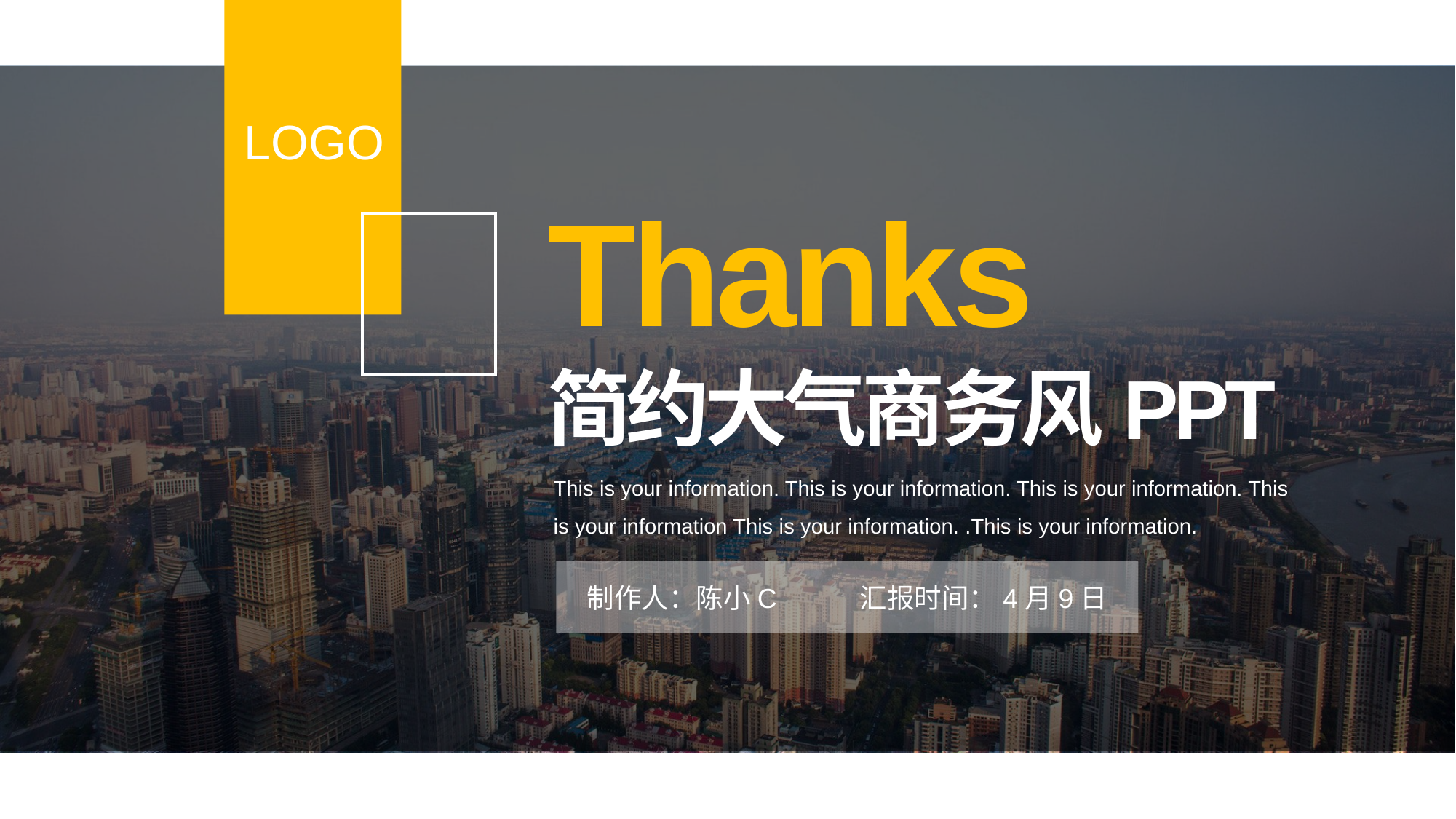

LOGO
Thanks
简约大气商务风PPT

This is your information. This is your information. This is your information. This is your information This is your information. .This is your information.

制作人：陈小C          汇报时间：4月9日